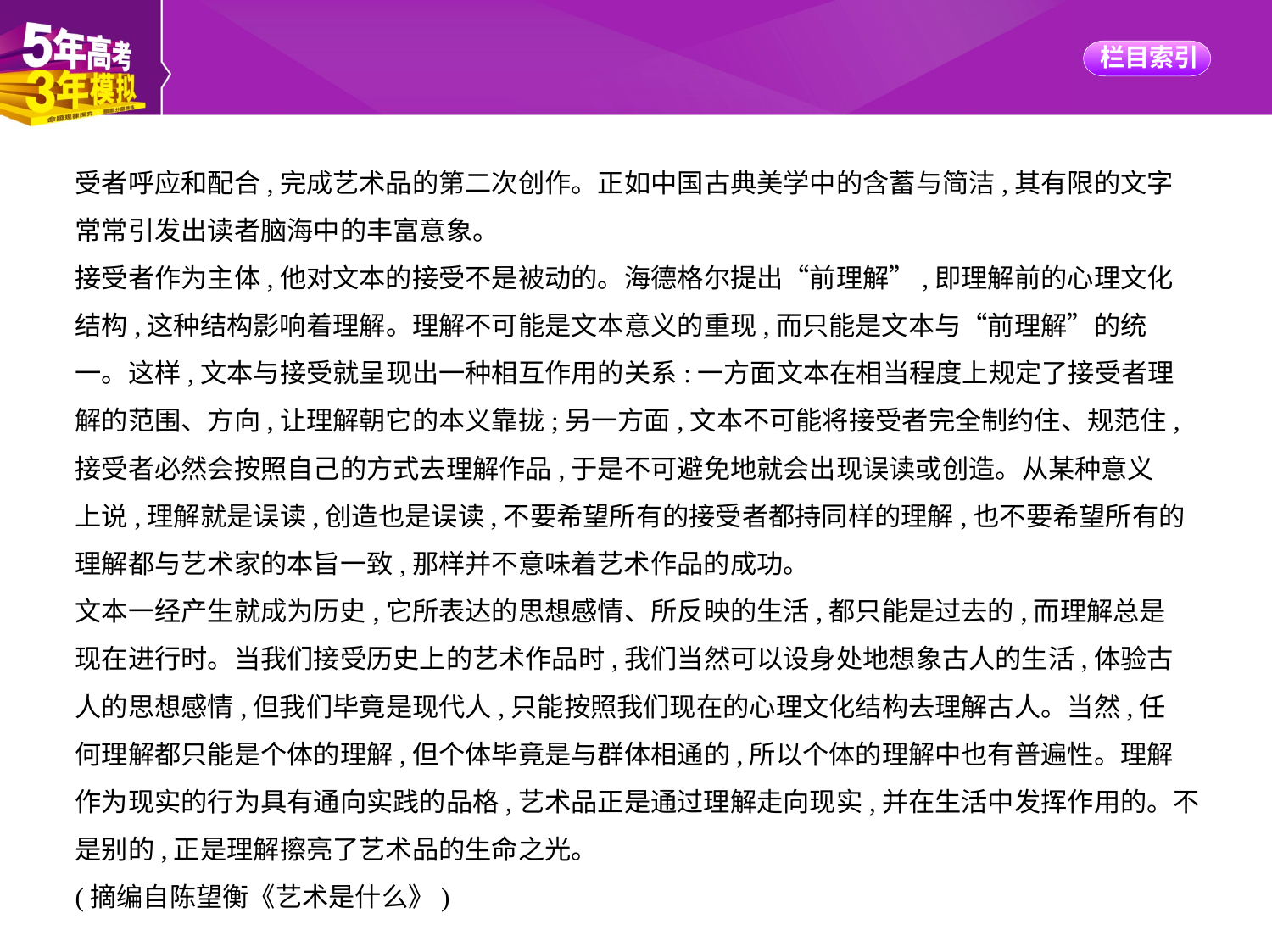

受者呼应和配合,完成艺术品的第二次创作。正如中国古典美学中的含蓄与简洁,其有限的文字
常常引发出读者脑海中的丰富意象。
接受者作为主体,他对文本的接受不是被动的。海德格尔提出“前理解”,即理解前的心理文化
结构,这种结构影响着理解。理解不可能是文本意义的重现,而只能是文本与“前理解”的统
一。这样,文本与接受就呈现出一种相互作用的关系:一方面文本在相当程度上规定了接受者理
解的范围、方向,让理解朝它的本义靠拢;另一方面,文本不可能将接受者完全制约住、规范住,
接受者必然会按照自己的方式去理解作品,于是不可避免地就会出现误读或创造。从某种意义
上说,理解就是误读,创造也是误读,不要希望所有的接受者都持同样的理解,也不要希望所有的
理解都与艺术家的本旨一致,那样并不意味着艺术作品的成功。
文本一经产生就成为历史,它所表达的思想感情、所反映的生活,都只能是过去的,而理解总是
现在进行时。当我们接受历史上的艺术作品时,我们当然可以设身处地想象古人的生活,体验古
人的思想感情,但我们毕竟是现代人,只能按照我们现在的心理文化结构去理解古人。当然,任
何理解都只能是个体的理解,但个体毕竟是与群体相通的,所以个体的理解中也有普遍性。理解
作为现实的行为具有通向实践的品格,艺术品正是通过理解走向现实,并在生活中发挥作用的。不是别的,正是理解擦亮了艺术品的生命之光。
(摘编自陈望衡《艺术是什么》)